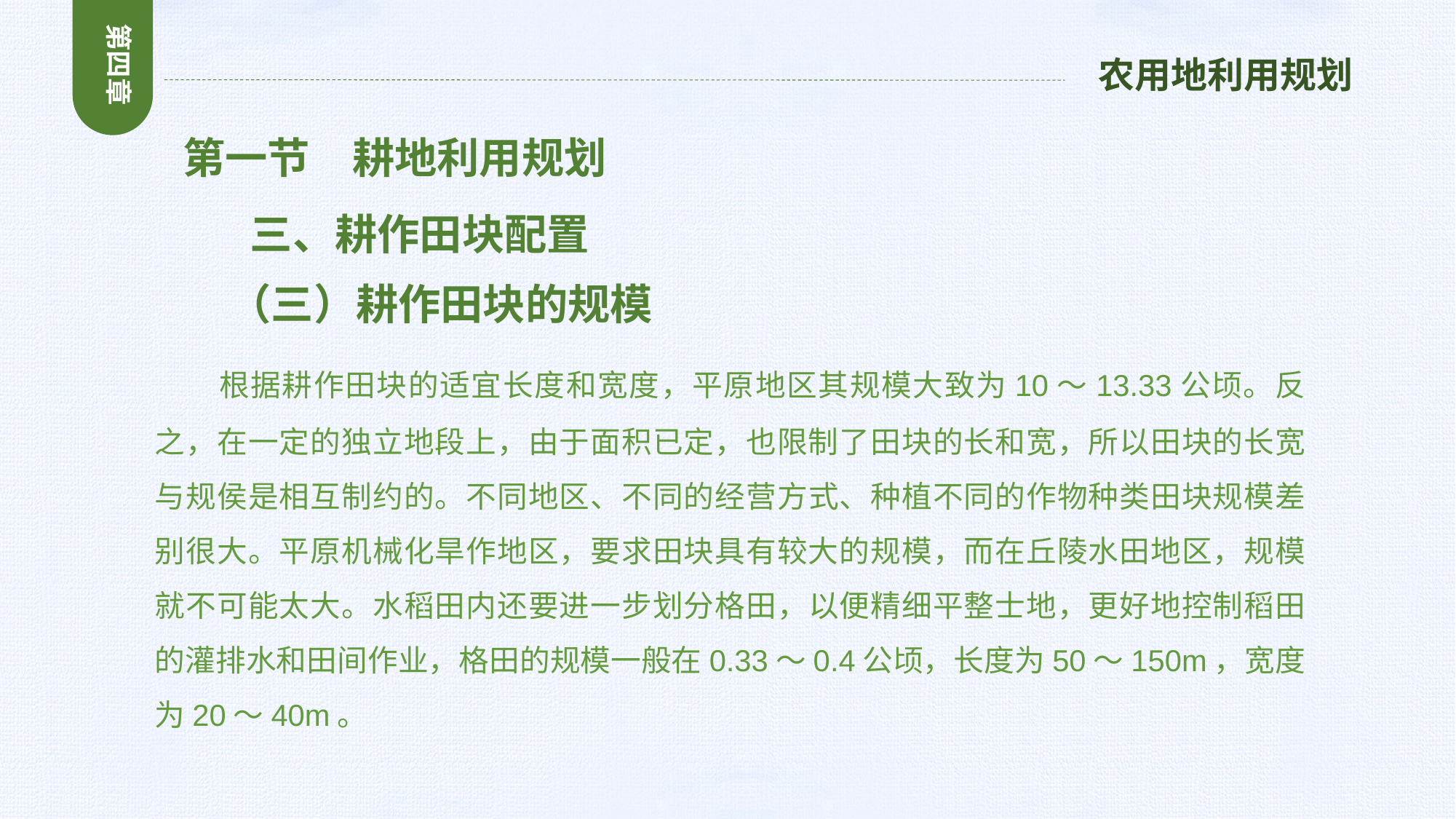

第四章
农用地利用规划

 第一节　耕地利用规划
        三、耕作田块配置
        （三）耕作田块的规模
     根据耕作田块的适宜长度和宽度，平原地区其规模大致为10～13.33公顷。反之，在一定的独立地段上，由于面积已定，也限制了田块的长和宽，所以田块的长宽与规侯是相互制约的。不同地区、不同的经营方式、种植不同的作物种类田块规模差别很大。平原机械化旱作地区，要求田块具有较大的规模，而在丘陵水田地区，规模就不可能太大。水稻田内还要进一步划分格田，以便精细平整士地，更好地控制稻田的灌排水和田间作业，格田的规模一般在0.33～0.4公顷，长度为50～150m，宽度为20～40m。